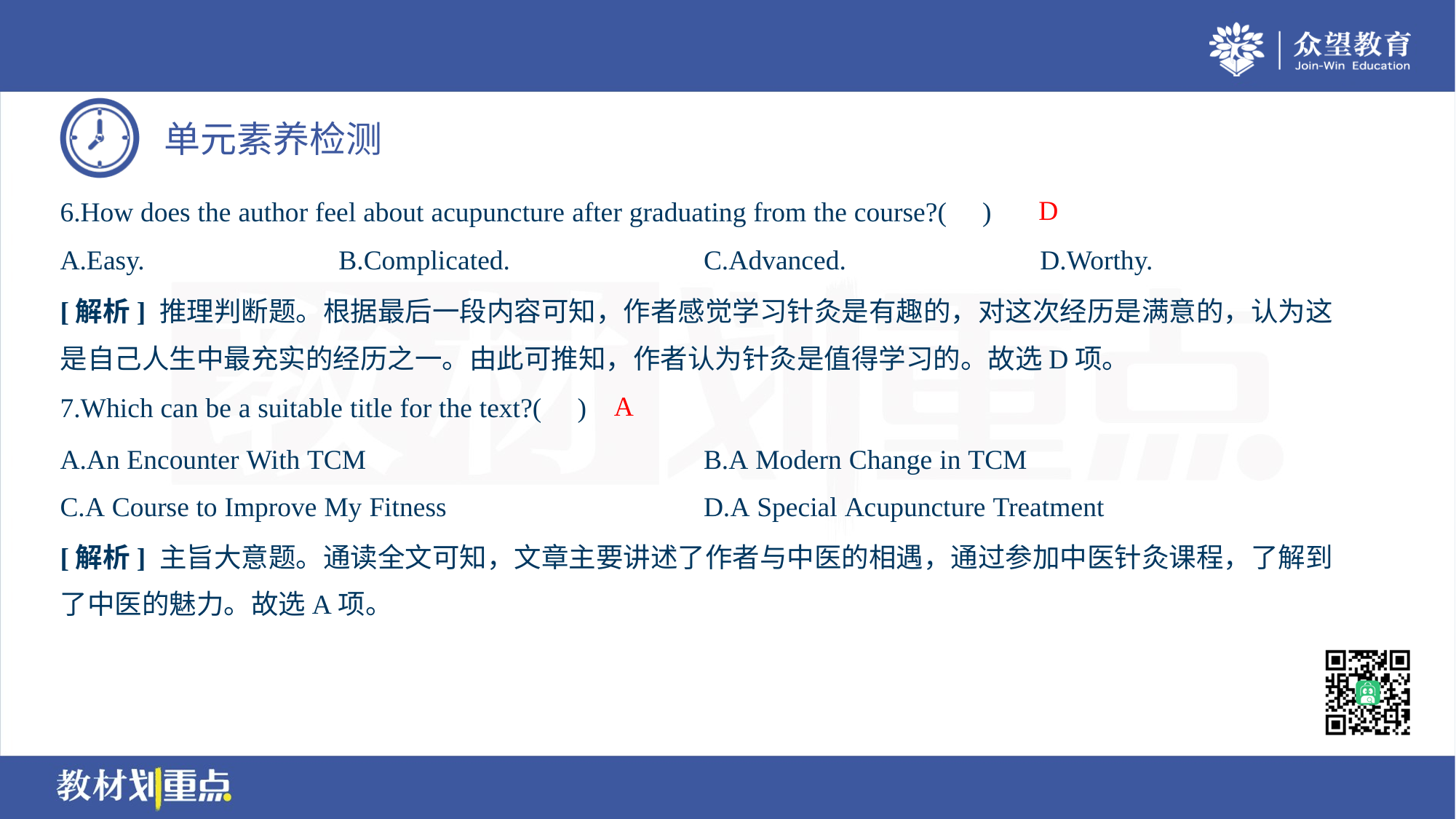

D
6.How does the author feel about acupuncture after graduating from the course?(     )
A.Easy.	B.Complicated.	C.Advanced.	D.Worthy.
[解析] 推理判断题。根据最后一段内容可知，作者感觉学习针灸是有趣的，对这次经历是满意的，认为这
是自己人生中最充实的经历之一。由此可推知，作者认为针灸是值得学习的。故选D项。
A
7.Which can be a suitable title for the text?(     )
A.An Encounter With TCM	B.A Modern Change in TCM
C.A Course to Improve My Fitness	D.A Special Acupuncture Treatment
[解析] 主旨大意题。通读全文可知，文章主要讲述了作者与中医的相遇，通过参加中医针灸课程，了解到
了中医的魅力。故选A项。